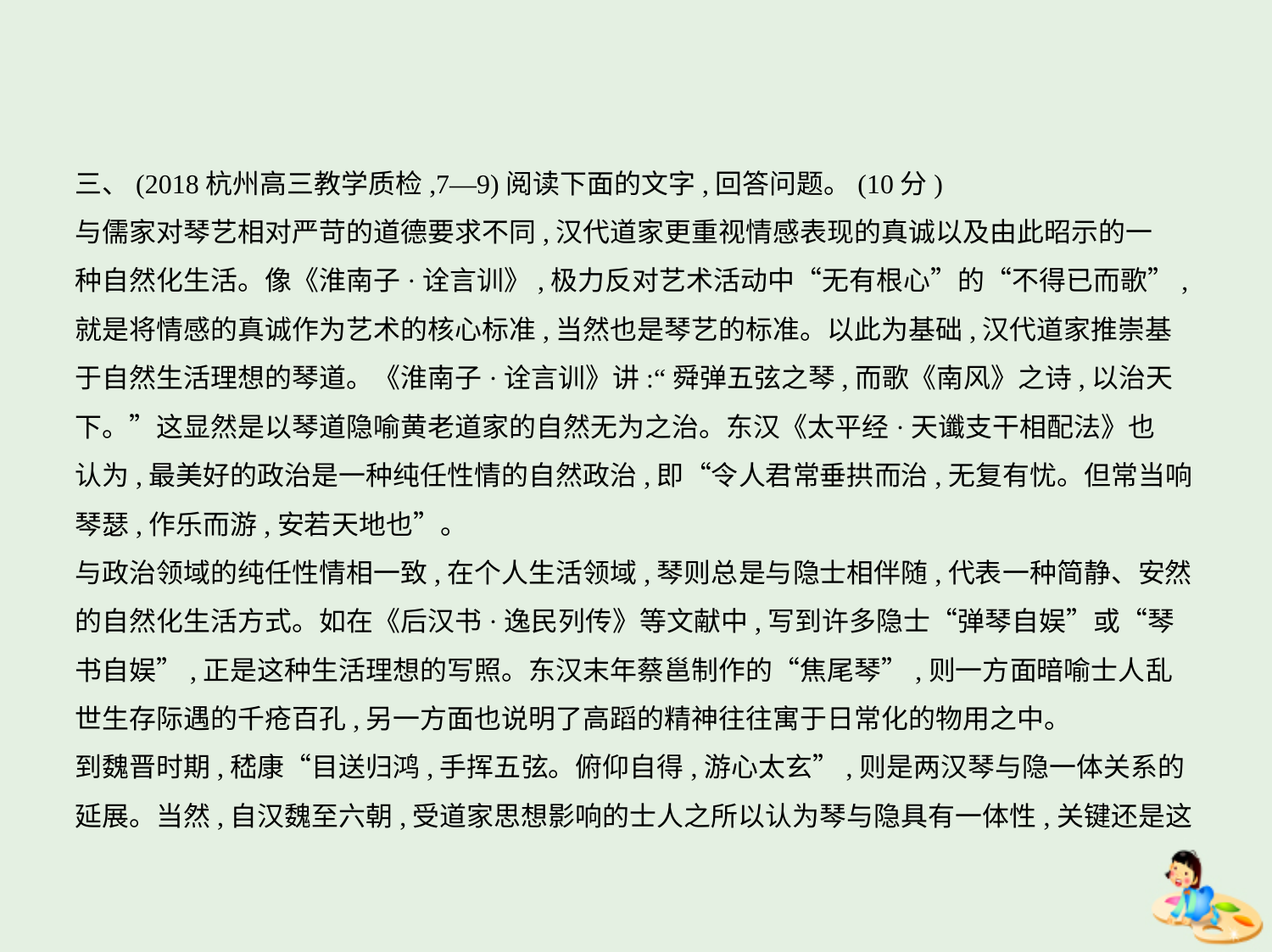

三、(2018杭州高三教学质检,7—9)阅读下面的文字,回答问题。(10分)
与儒家对琴艺相对严苛的道德要求不同,汉代道家更重视情感表现的真诚以及由此昭示的一
种自然化生活。像《淮南子·诠言训》,极力反对艺术活动中“无有根心”的“不得已而歌”,
就是将情感的真诚作为艺术的核心标准,当然也是琴艺的标准。以此为基础,汉代道家推崇基
于自然生活理想的琴道。《淮南子·诠言训》讲:“舜弹五弦之琴,而歌《南风》之诗,以治天
下。”这显然是以琴道隐喻黄老道家的自然无为之治。东汉《太平经·天谶支干相配法》也
认为,最美好的政治是一种纯任性情的自然政治,即“令人君常垂拱而治,无复有忧。但常当响
琴瑟,作乐而游,安若天地也”。
与政治领域的纯任性情相一致,在个人生活领域,琴则总是与隐士相伴随,代表一种简静、安然
的自然化生活方式。如在《后汉书·逸民列传》等文献中,写到许多隐士“弹琴自娱”或“琴
书自娱”,正是这种生活理想的写照。东汉末年蔡邕制作的“焦尾琴”,则一方面暗喻士人乱
世生存际遇的千疮百孔,另一方面也说明了高蹈的精神往往寓于日常化的物用之中。
到魏晋时期,嵇康“目送归鸿,手挥五弦。俯仰自得,游心太玄”,则是两汉琴与隐一体关系的
延展。当然,自汉魏至六朝,受道家思想影响的士人之所以认为琴与隐具有一体性,关键还是这